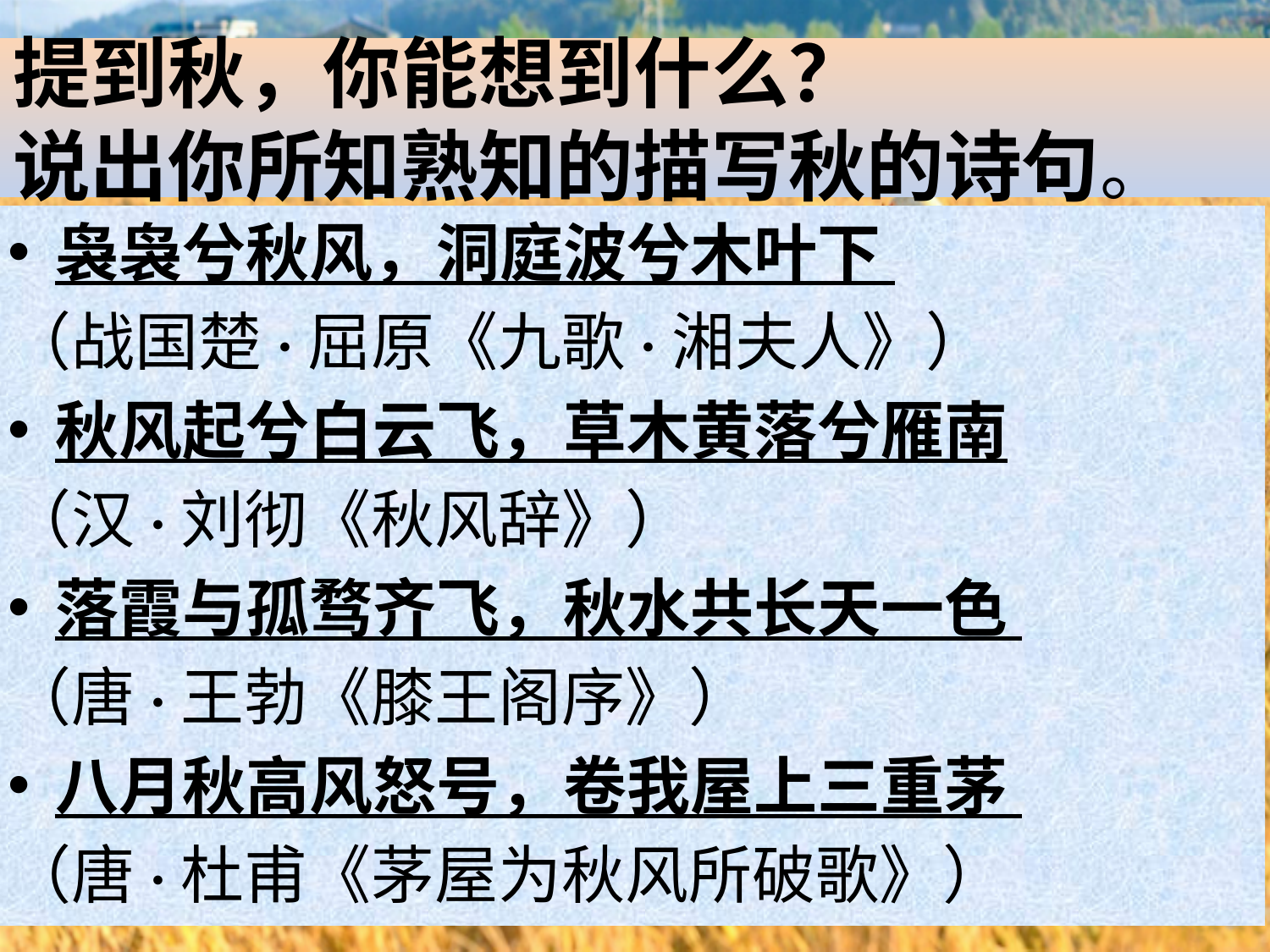

# 提到秋，你能想到什么？ 说出你所知熟知的描写秋的诗句。
袅袅兮秋风，洞庭波兮木叶下
（战国楚·屈原《九歌·湘夫人》）
秋风起兮白云飞，草木黄落兮雁南
（汉·刘彻《秋风辞》）
落霞与孤骛齐飞，秋水共长天一色
（唐·王勃《膝王阁序》）
八月秋高风怒号，卷我屋上三重茅
（唐·杜甫《茅屋为秋风所破歌》）